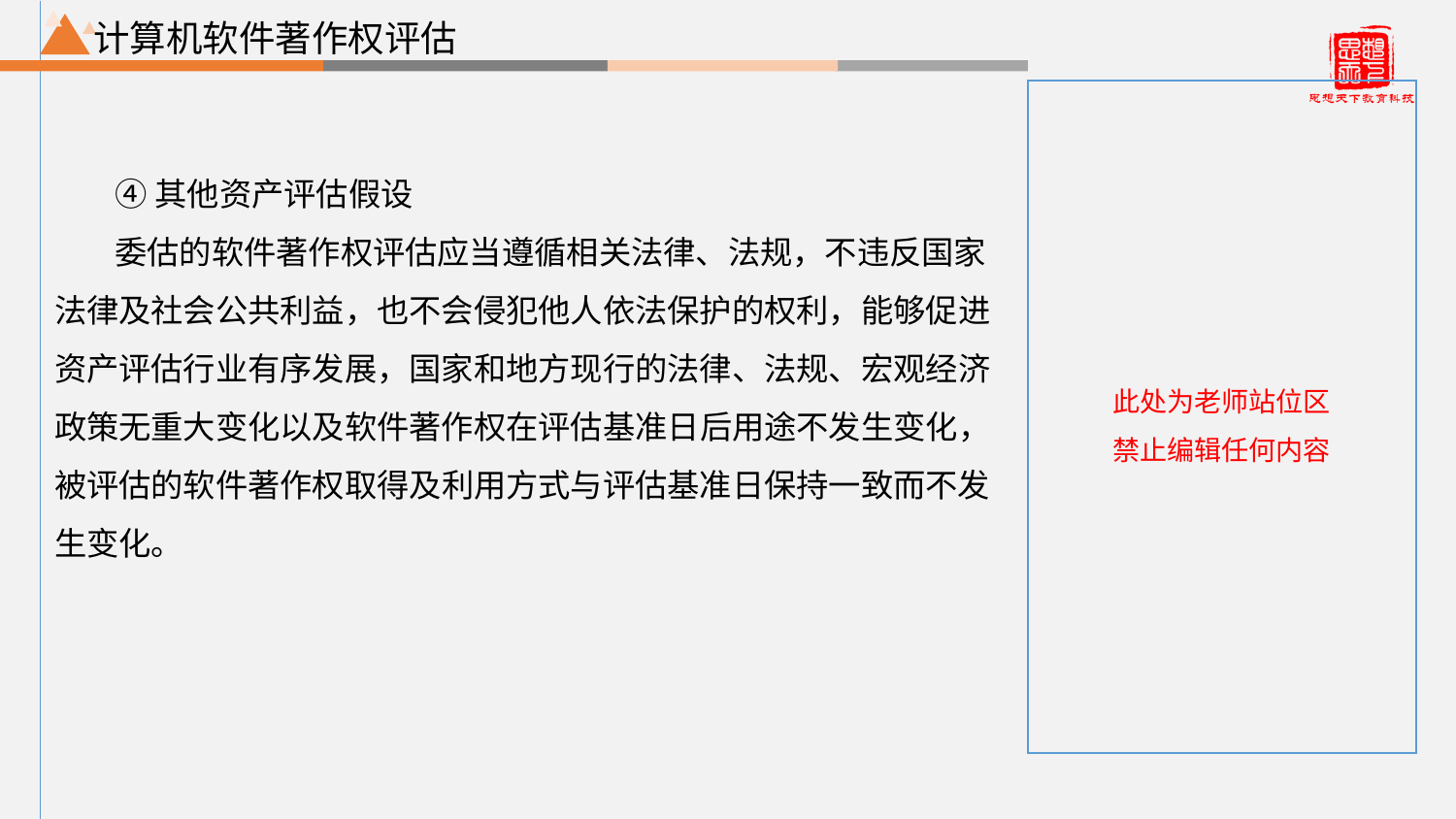

计算机软件著作权评估
④其他资产评估假设
委估的软件著作权评估应当遵循相关法律、法规，不违反国家法律及社会公共利益，也不会侵犯他人依法保护的权利，能够促进资产评估行业有序发展，国家和地方现行的法律、法规、宏观经济政策无重大变化以及软件著作权在评估基准日后用途不发生变化，被评估的软件著作权取得及利用方式与评估基准日保持一致而不发生变化。
23